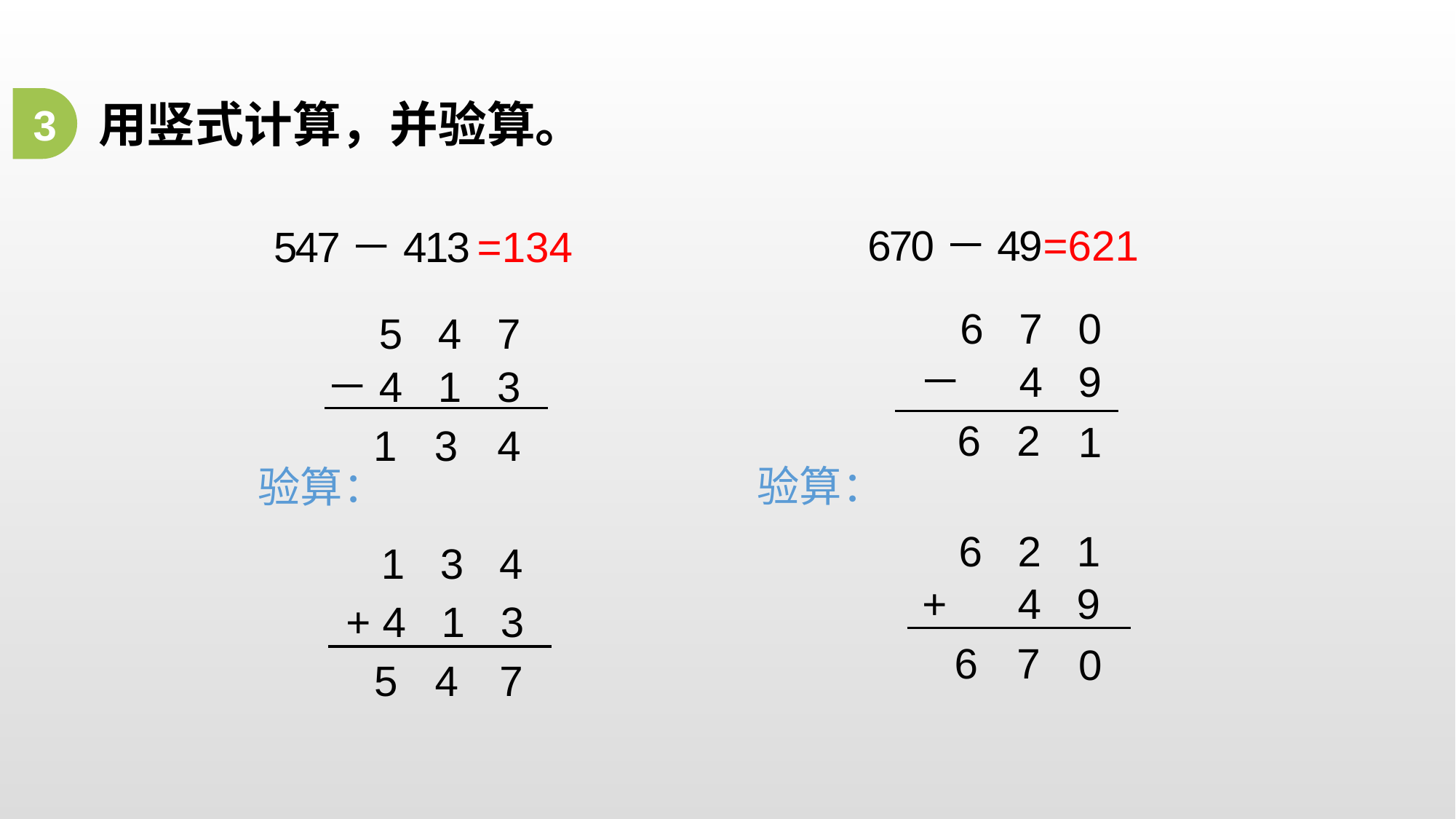

用竖式计算，并验算。
3
670－49
=621
547－413
=134
6   7   0
5   4   7
－     4   9
－4   1   3
6
2
1
1
3
4
验算：
验算：
6   2   1
1   3   4
+      4   9
+ 4   1   3
6
7
0
5
4
7